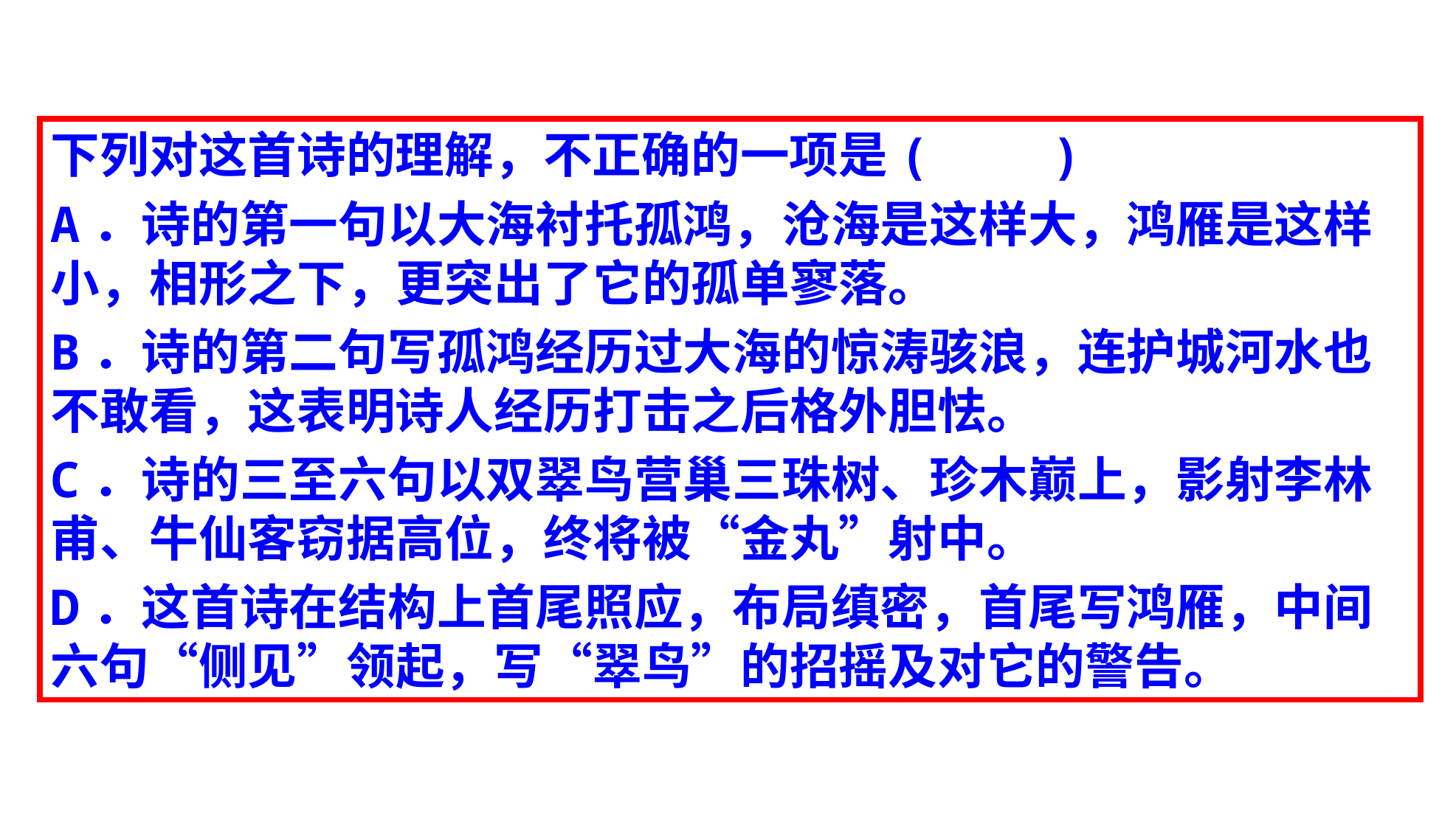

下列对这首诗的理解，不正确的一项是(　　)
A．诗的第一句以大海衬托孤鸿，沧海是这样大，鸿雁是这样小，相形之下，更突出了它的孤单寥落。
B．诗的第二句写孤鸿经历过大海的惊涛骇浪，连护城河水也不敢看，这表明诗人经历打击之后格外胆怯。
C．诗的三至六句以双翠鸟营巢三珠树、珍木巅上，影射李林甫、牛仙客窃据高位，终将被“金丸”射中。
D．这首诗在结构上首尾照应，布局缜密，首尾写鸿雁，中间六句“侧见”领起，写“翠鸟”的招摇及对它的警告。